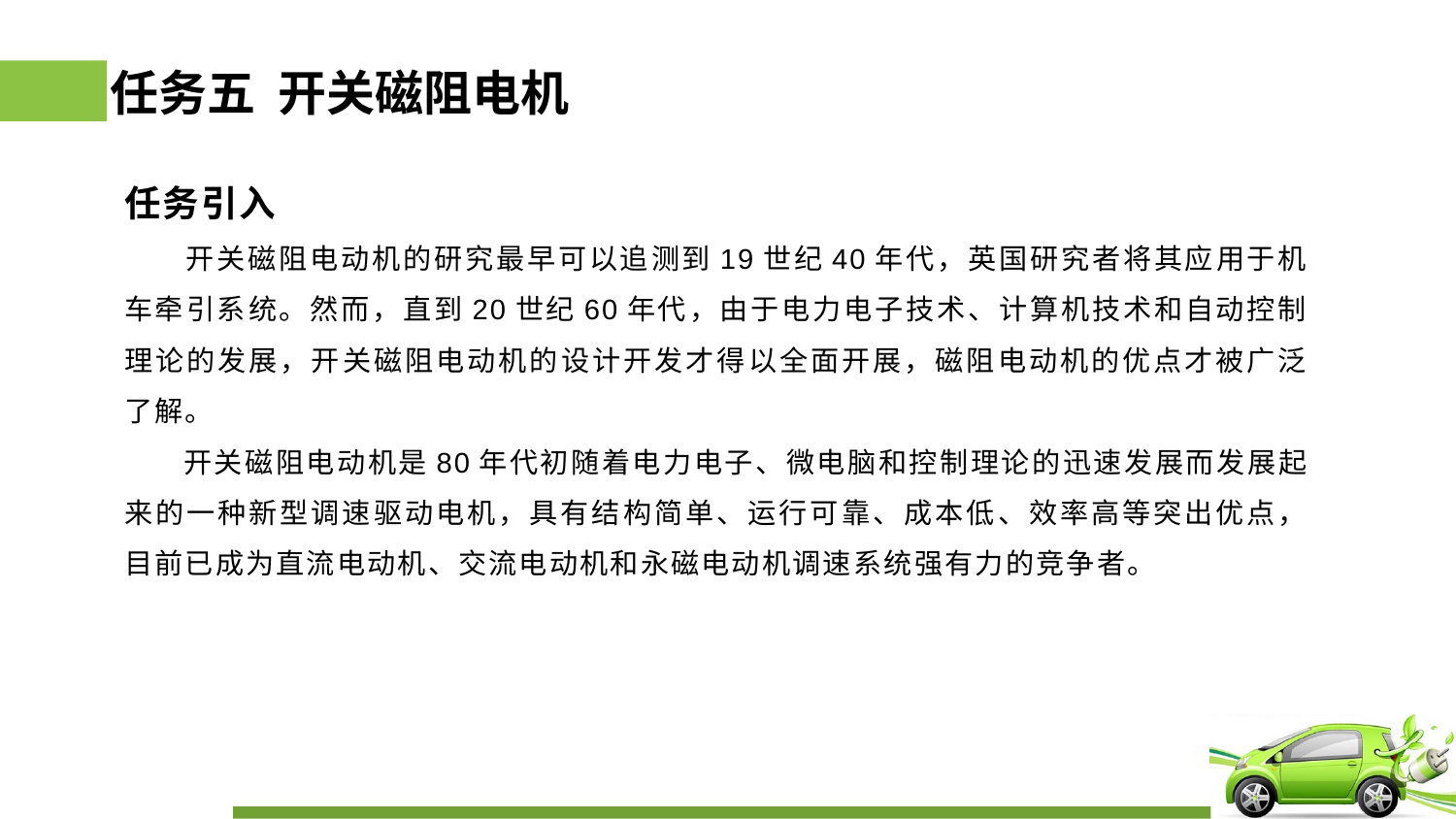

# 任务五  开关磁阻电机
任务引入
      开关磁阻电动机的研究最早可以追测到19世纪40年代，英国研究者将其应用于机车牵引系统。然而，直到20世纪60年代，由于电力电子技术、计算机技术和自动控制理论的发展，开关磁阻电动机的设计开发才得以全面开展，磁阻电动机的优点才被广泛了解。
      开关磁阻电动机是80年代初随着电力电子、微电脑和控制理论的迅速发展而发展起来的一种新型调速驱动电机，具有结构简单、运行可靠、成本低、效率高等突出优点，目前已成为直流电动机、交流电动机和永磁电动机调速系统强有力的竞争者。